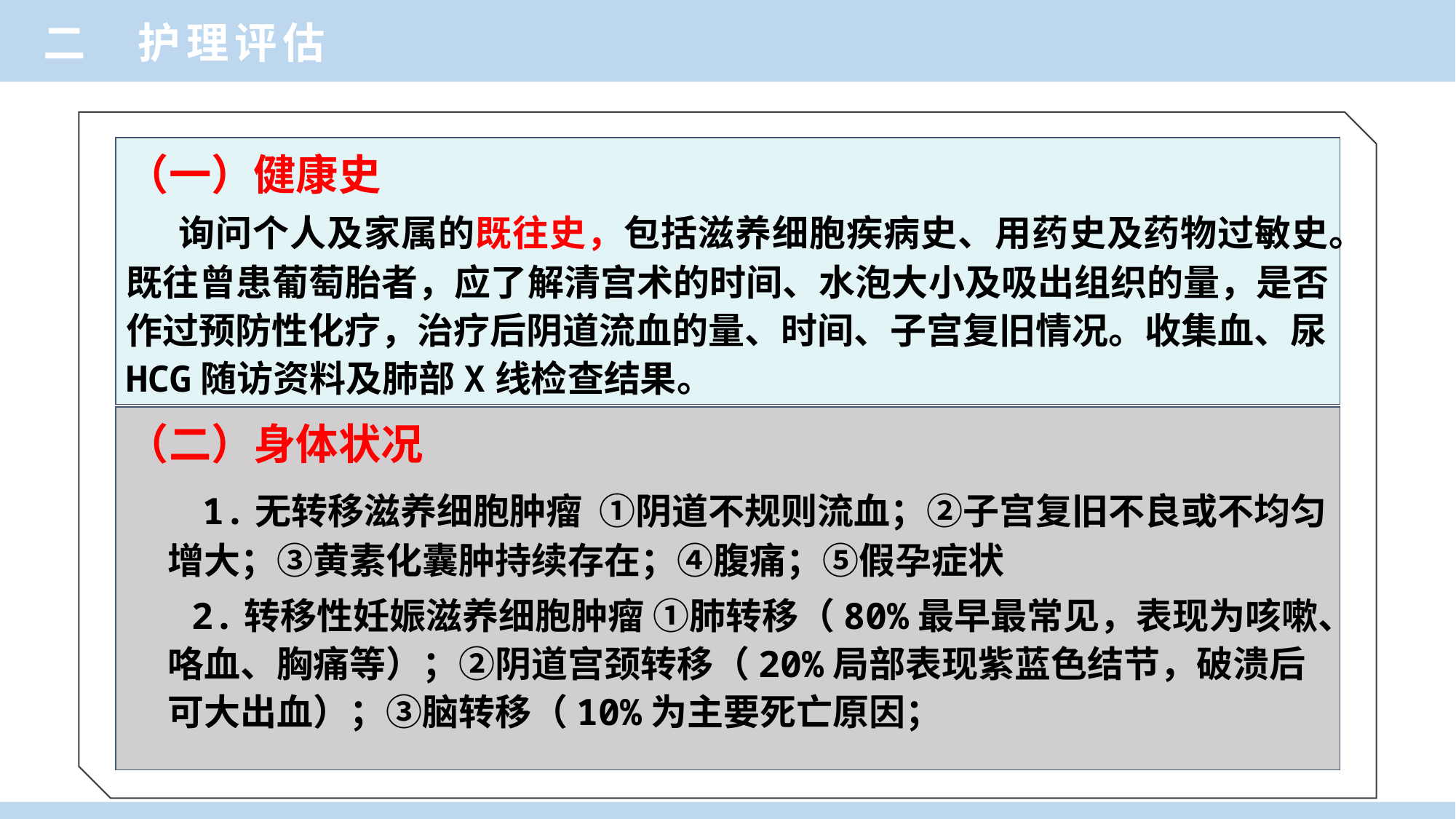

二   护理评估

（一）健康史
    询问个人及家属的既往史，包括滋养细胞疾病史、用药史及药物过敏史。既往曾患葡萄胎者，应了解清宫术的时间、水泡大小及吸出组织的量，是否作过预防性化疗，治疗后阴道流血的量、时间、子宫复旧情况。收集血、尿HCG随访资料及肺部X线检查结果。
（二）身体状况
   1.无转移滋养细胞肿瘤  ①阴道不规则流血；②子宫复旧不良或不均匀增大；③黄素化囊肿持续存在；④腹痛；⑤假孕症状
   2.转移性妊娠滋养细胞肿瘤 ①肺转移（80%最早最常见，表现为咳嗽、咯血、胸痛等）；②阴道宫颈转移（20%局部表现紫蓝色结节，破溃后可大出血）；③脑转移（10%为主要死亡原因；